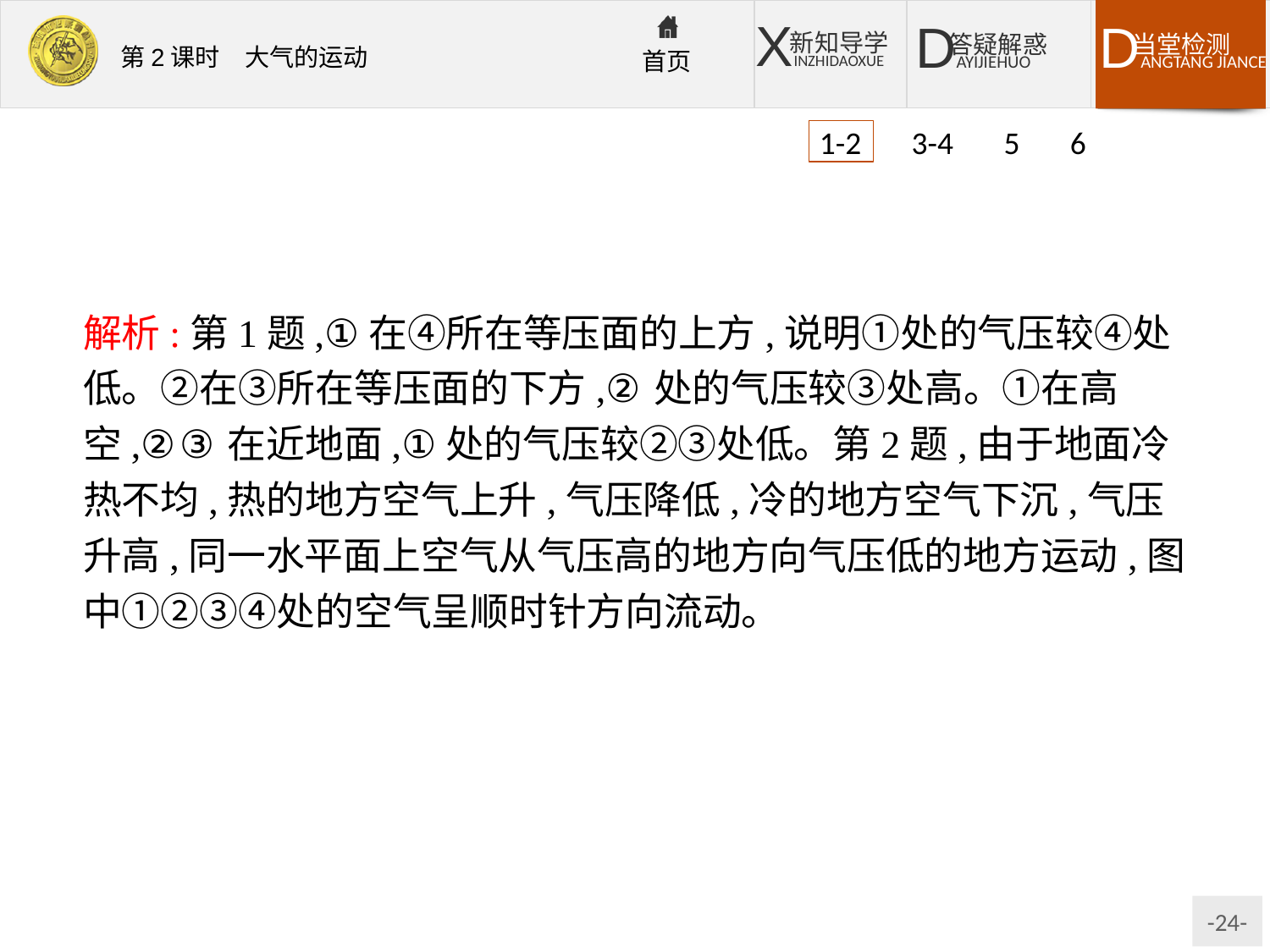

1-2       3-4       5       6

解析:第1题,①在④所在等压面的上方,说明①处的气压较④处低。②在③所在等压面的下方,②处的气压较③处高。①在高空,②③在近地面,①处的气压较②③处低。第2题,由于地面冷热不均,热的地方空气上升,气压降低,冷的地方空气下沉,气压升高,同一水平面上空气从气压高的地方向气压低的地方运动,图中①②③④处的空气呈顺时针方向流动。
答案:1.D　2.C